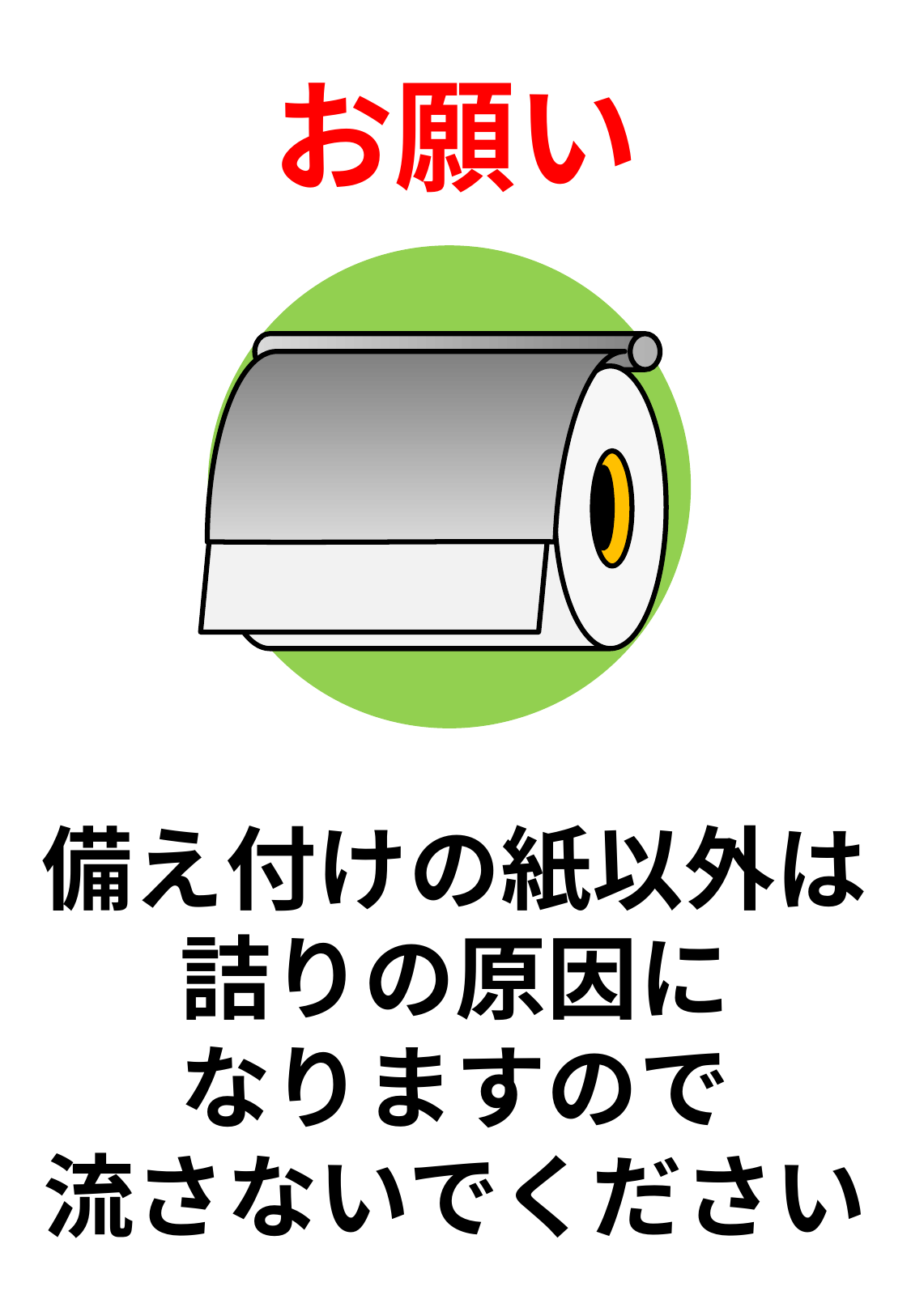

お願い

備え付けの紙以外は詰りの原因に
なりますので
流さないでください